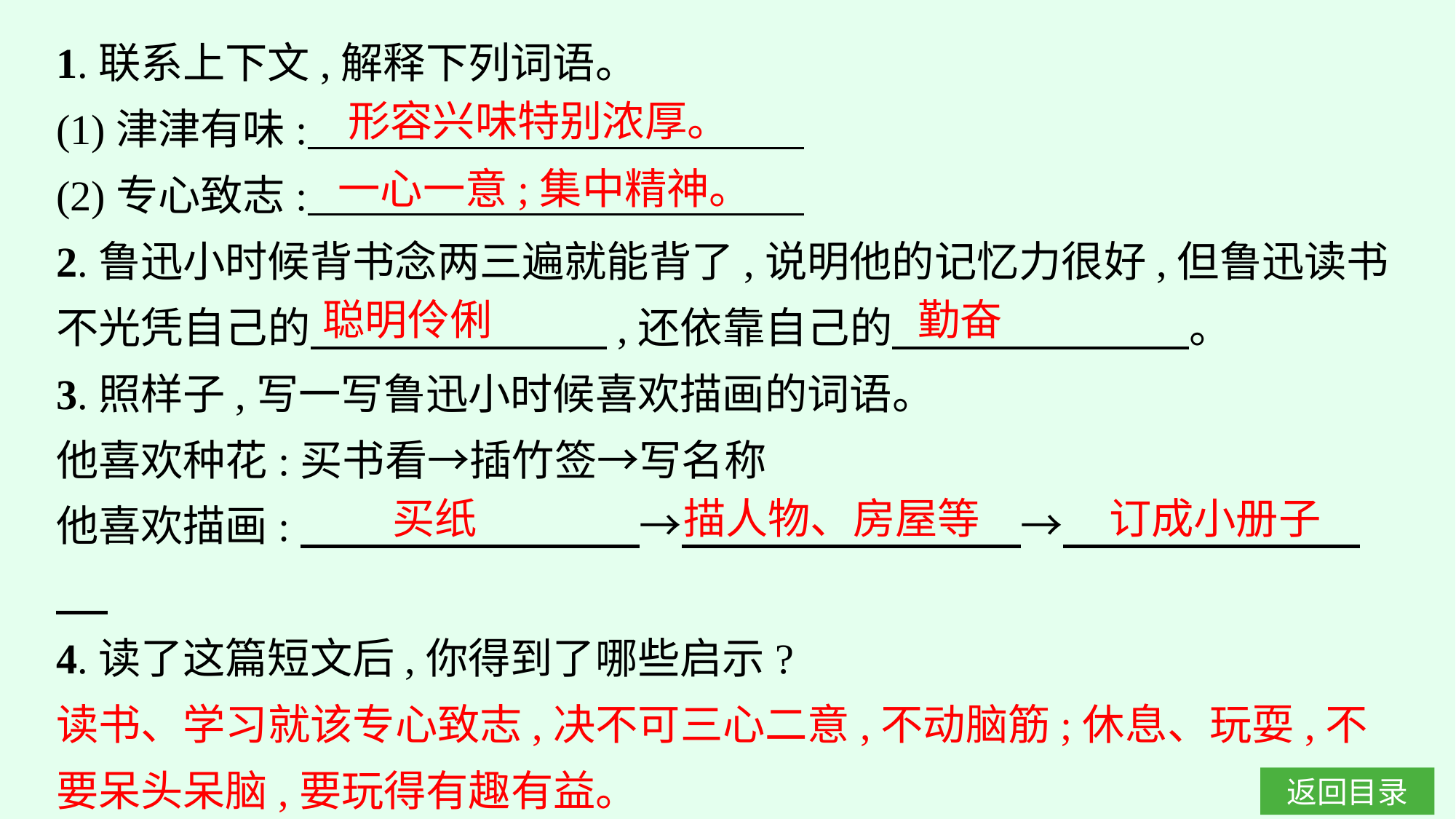

1.联系上下文,解释下列词语。
(1)津津有味:
(2)专心致志:
2.鲁迅小时候背书念两三遍就能背了,说明他的记忆力很好,但鲁迅读书不光凭自己的　　　　　　　,还依靠自己的　　　　　　　。
3.照样子,写一写鲁迅小时候喜欢描画的词语。
他喜欢种花:买书看→插竹签→写名称
他喜欢描画:　　　　　　　　→　　　　　　　　→
4.读了这篇短文后,你得到了哪些启示?
读书、学习就该专心致志,决不可三心二意,不动脑筋;休息、玩耍,不要呆头呆脑,要玩得有趣有益。
形容兴味特别浓厚。
一心一意;集中精神。
聪明伶俐
勤奋
买纸
描人物、房屋等
订成小册子